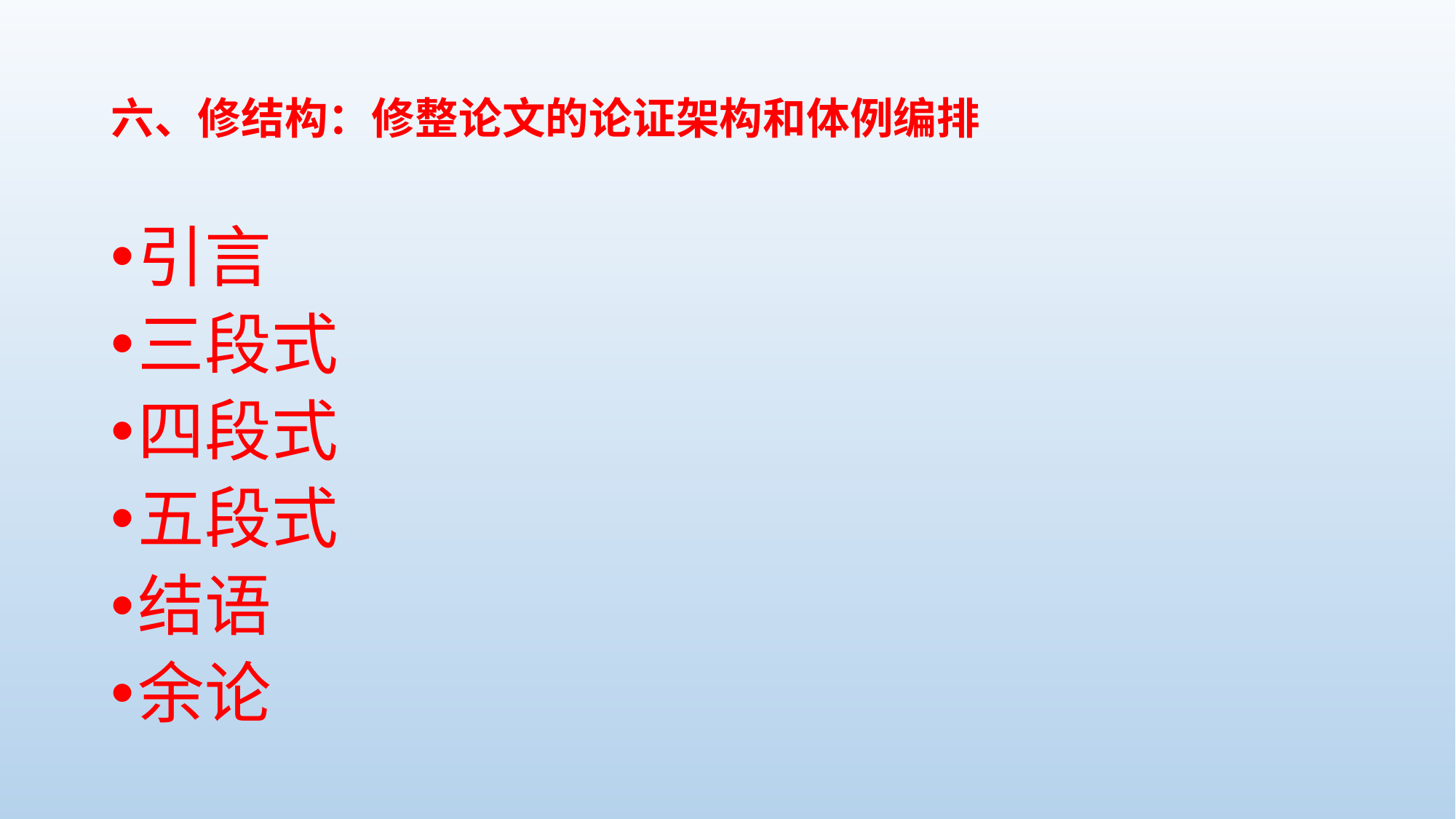

# 六、修结构：修整论文的论证架构和体例编排
引言
三段式
四段式
五段式
结语
余论